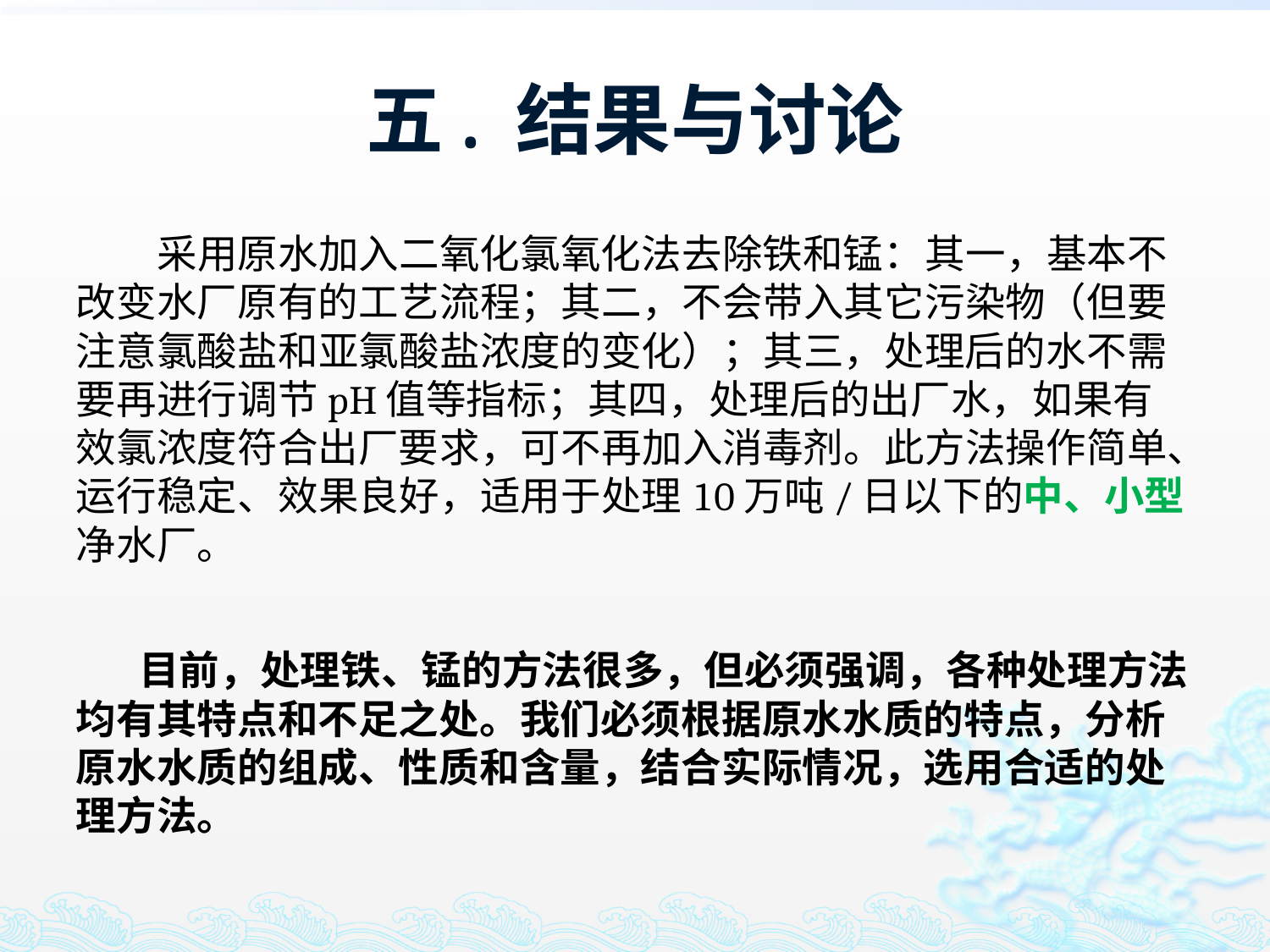

# 五. 结果与讨论
        采用原水加入二氧化氯氧化法去除铁和锰：其一，基本不改变水厂原有的工艺流程；其二，不会带入其它污染物（但要注意氯酸盐和亚氯酸盐浓度的变化）；其三，处理后的水不需要再进行调节pH值等指标；其四，处理后的出厂水，如果有效氯浓度符合出厂要求，可不再加入消毒剂。此方法操作简单、运行稳定、效果良好，适用于处理10万吨/日以下的中、小型净水厂。

      目前，处理铁、锰的方法很多，但必须强调，各种处理方法均有其特点和不足之处。我们必须根据原水水质的特点，分析原水水质的组成、性质和含量，结合实际情况，选用合适的处理方法。